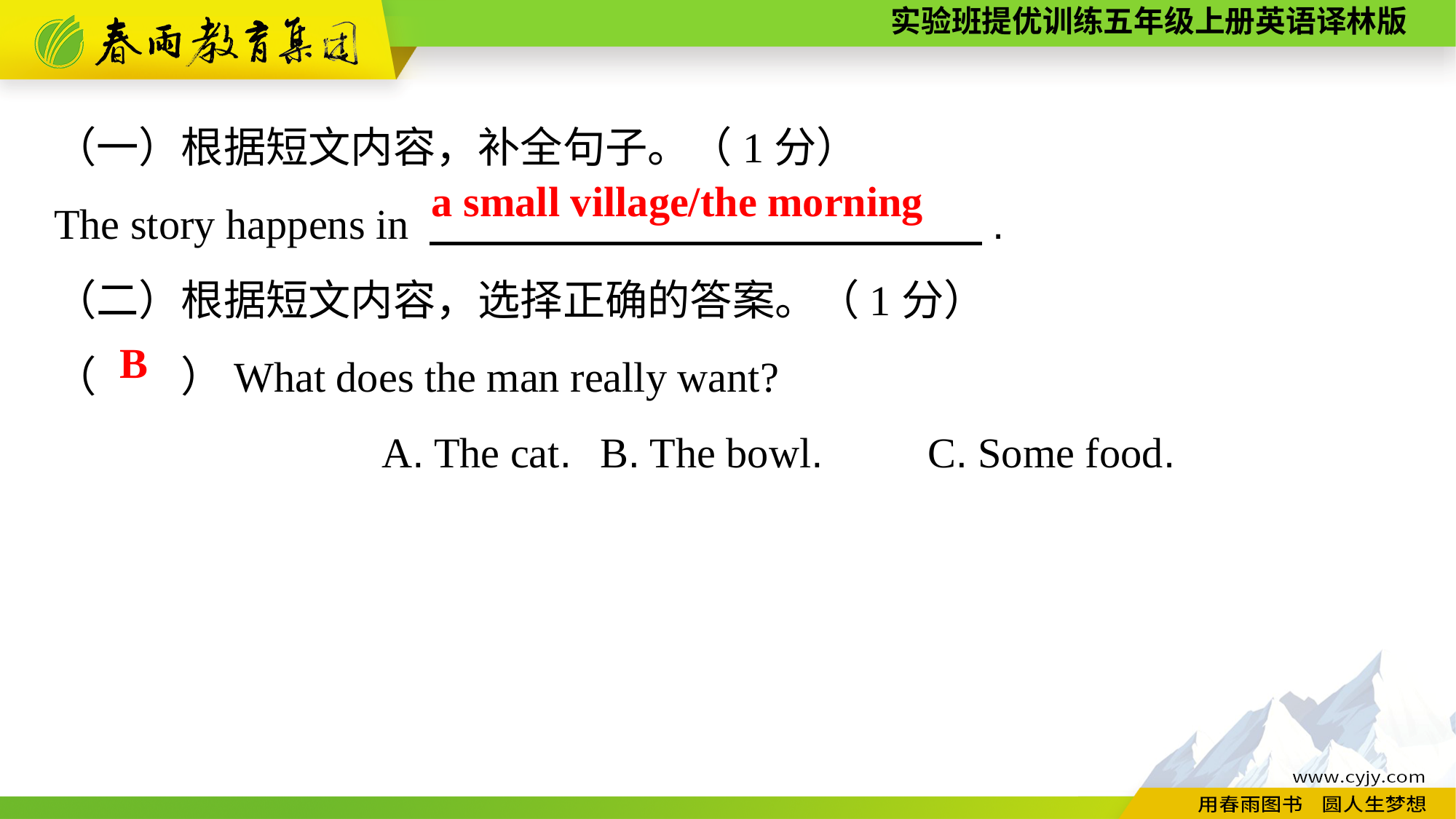

（一）根据短文内容，补全句子。（1分）
The story happens in 　　　　                           　　　.
（二）根据短文内容，选择正确的答案。（1分）
（　　）What does the man really want?
			A. The cat.	B. The bowl.	C. Some food.
a small village/the morning
B